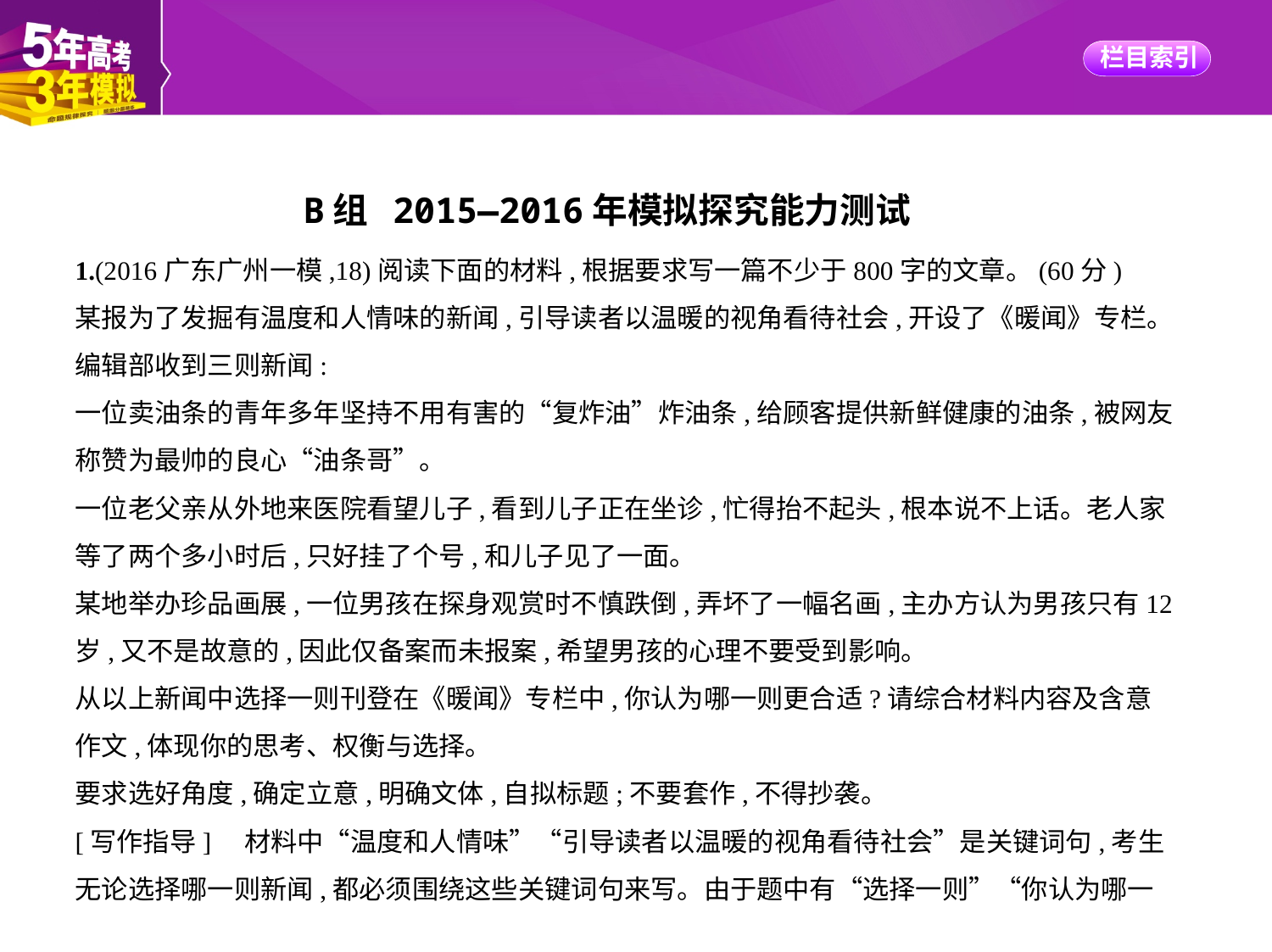

B组  2015—2016年模拟探究能力测试
1.(2016广东广州一模,18)阅读下面的材料,根据要求写一篇不少于800字的文章。(60分)
某报为了发掘有温度和人情味的新闻,引导读者以温暖的视角看待社会,开设了《暖闻》专栏。
编辑部收到三则新闻:
一位卖油条的青年多年坚持不用有害的“复炸油”炸油条,给顾客提供新鲜健康的油条,被网友
称赞为最帅的良心“油条哥”。
一位老父亲从外地来医院看望儿子,看到儿子正在坐诊,忙得抬不起头,根本说不上话。老人家
等了两个多小时后,只好挂了个号,和儿子见了一面。
某地举办珍品画展,一位男孩在探身观赏时不慎跌倒,弄坏了一幅名画,主办方认为男孩只有12
岁,又不是故意的,因此仅备案而未报案,希望男孩的心理不要受到影响。
从以上新闻中选择一则刊登在《暖闻》专栏中,你认为哪一则更合适?请综合材料内容及含意
作文,体现你的思考、权衡与选择。
要求选好角度,确定立意,明确文体,自拟标题;不要套作,不得抄袭。
[写作指导]　材料中“温度和人情味”“引导读者以温暖的视角看待社会”是关键词句,考生
无论选择哪一则新闻,都必须围绕这些关键词句来写。由于题中有“选择一则”“你认为哪一